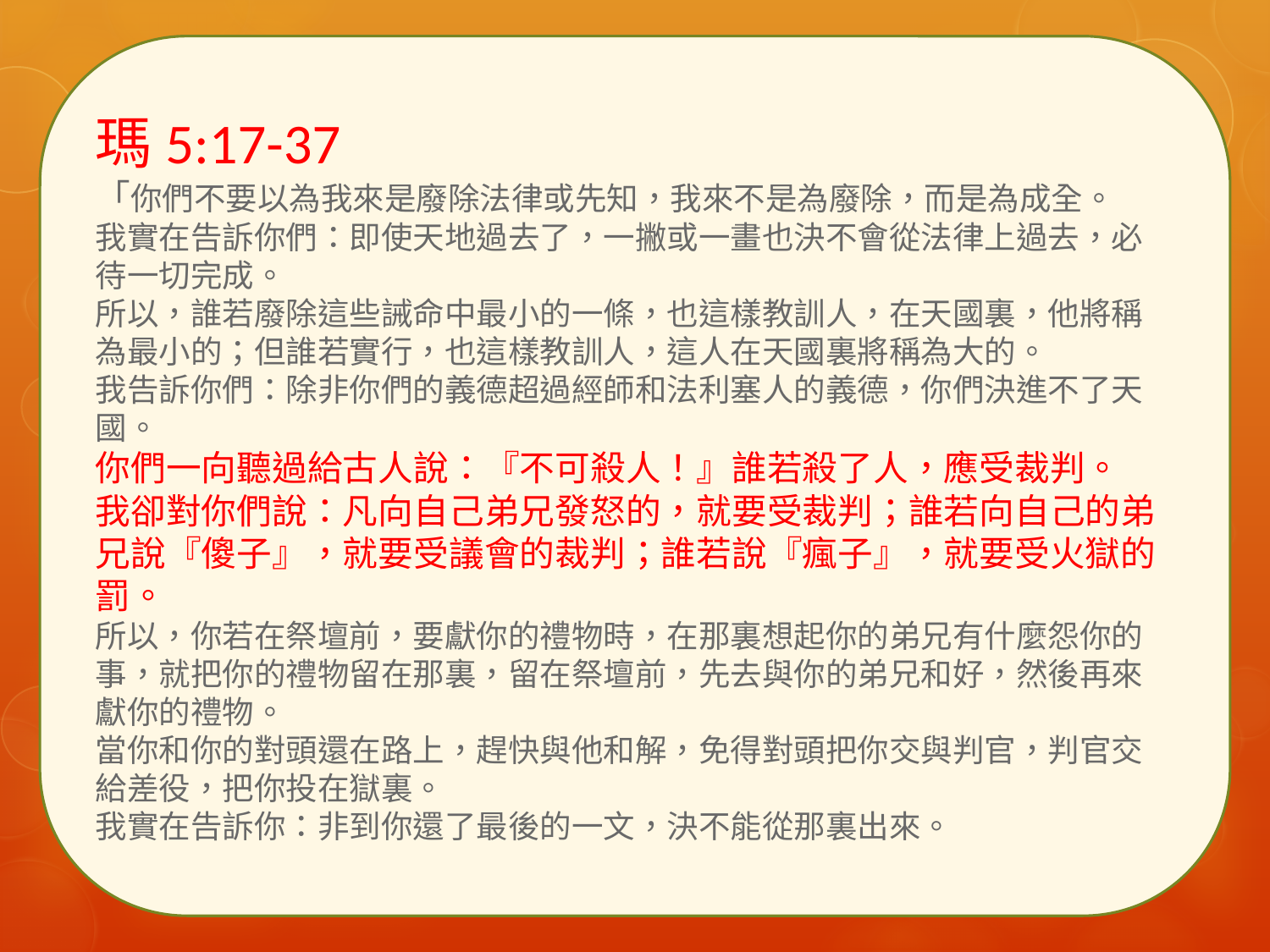

瑪5:17-37
「你們不要以為我來是廢除法律或先知，我來不是為廢除，而是為成全。
我實在告訴你們：即使天地過去了，一撇或一畫也決不會從法律上過去，必待一切完成。
所以，誰若廢除這些誡命中最小的一條，也這樣教訓人，在天國裏，他將稱為最小的；但誰若實行，也這樣教訓人，這人在天國裏將稱為大的。
我告訴你們：除非你們的義德超過經師和法利塞人的義德，你們決進不了天國。
你們一向聽過給古人說：『不可殺人！』誰若殺了人，應受裁判。
我卻對你們說：凡向自己弟兄發怒的，就要受裁判；誰若向自己的弟兄說『傻子』，就要受議會的裁判；誰若說『瘋子』，就要受火獄的罰。
所以，你若在祭壇前，要獻你的禮物時，在那裏想起你的弟兄有什麼怨你的事，就把你的禮物留在那裏，留在祭壇前，先去與你的弟兄和好，然後再來獻你的禮物。
當你和你的對頭還在路上，趕快與他和解，免得對頭把你交與判官，判官交給差役，把你投在獄裏。
我實在告訴你：非到你還了最後的一文，決不能從那裏出來。